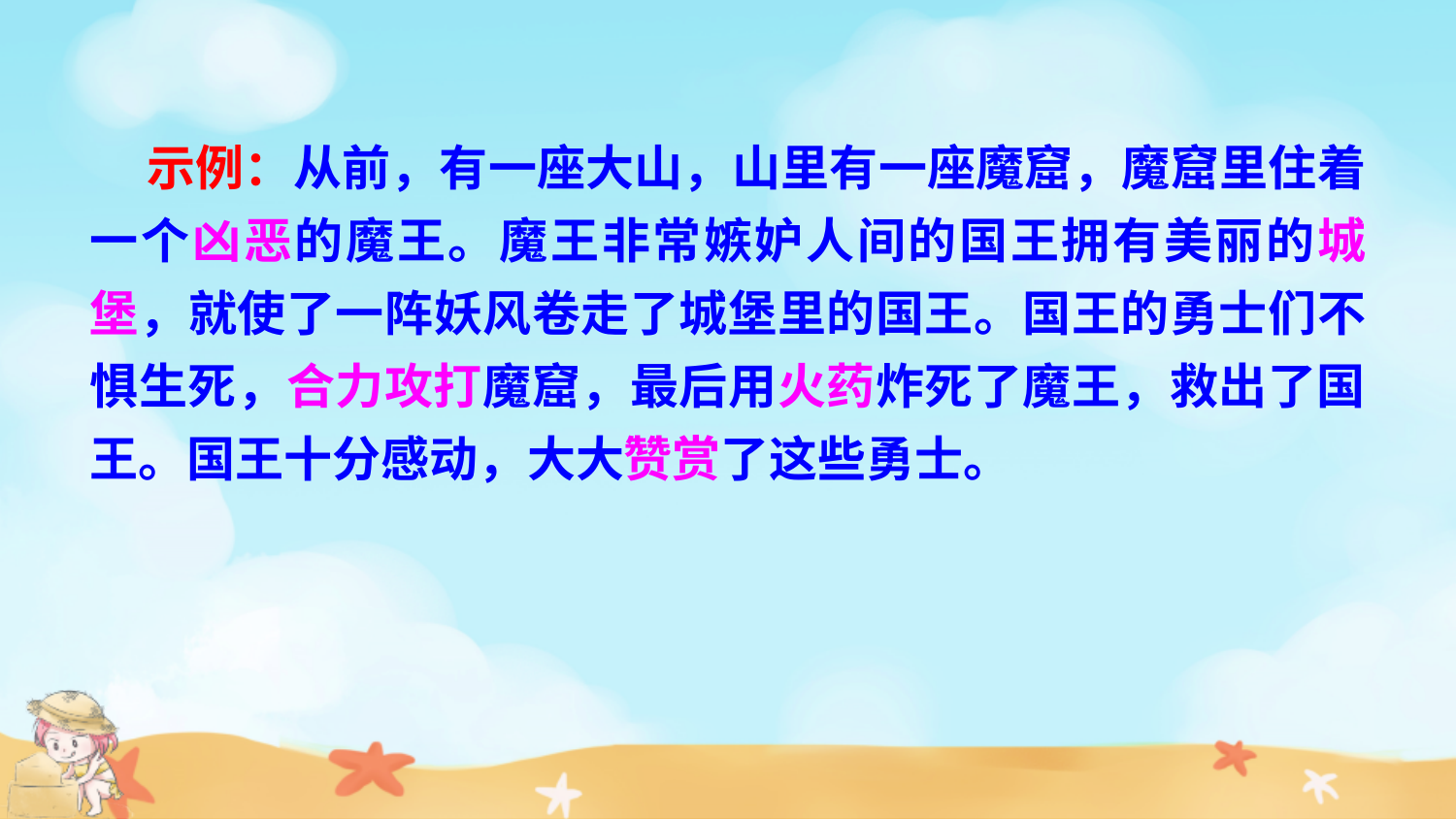

示例：从前，有一座大山，山里有一座魔窟，魔窟里住着一个凶恶的魔王。魔王非常嫉妒人间的国王拥有美丽的城堡，就使了一阵妖风卷走了城堡里的国王。国王的勇士们不惧生死，合力攻打魔窟，最后用火药炸死了魔王，救出了国王。国王十分感动，大大赞赏了这些勇士。